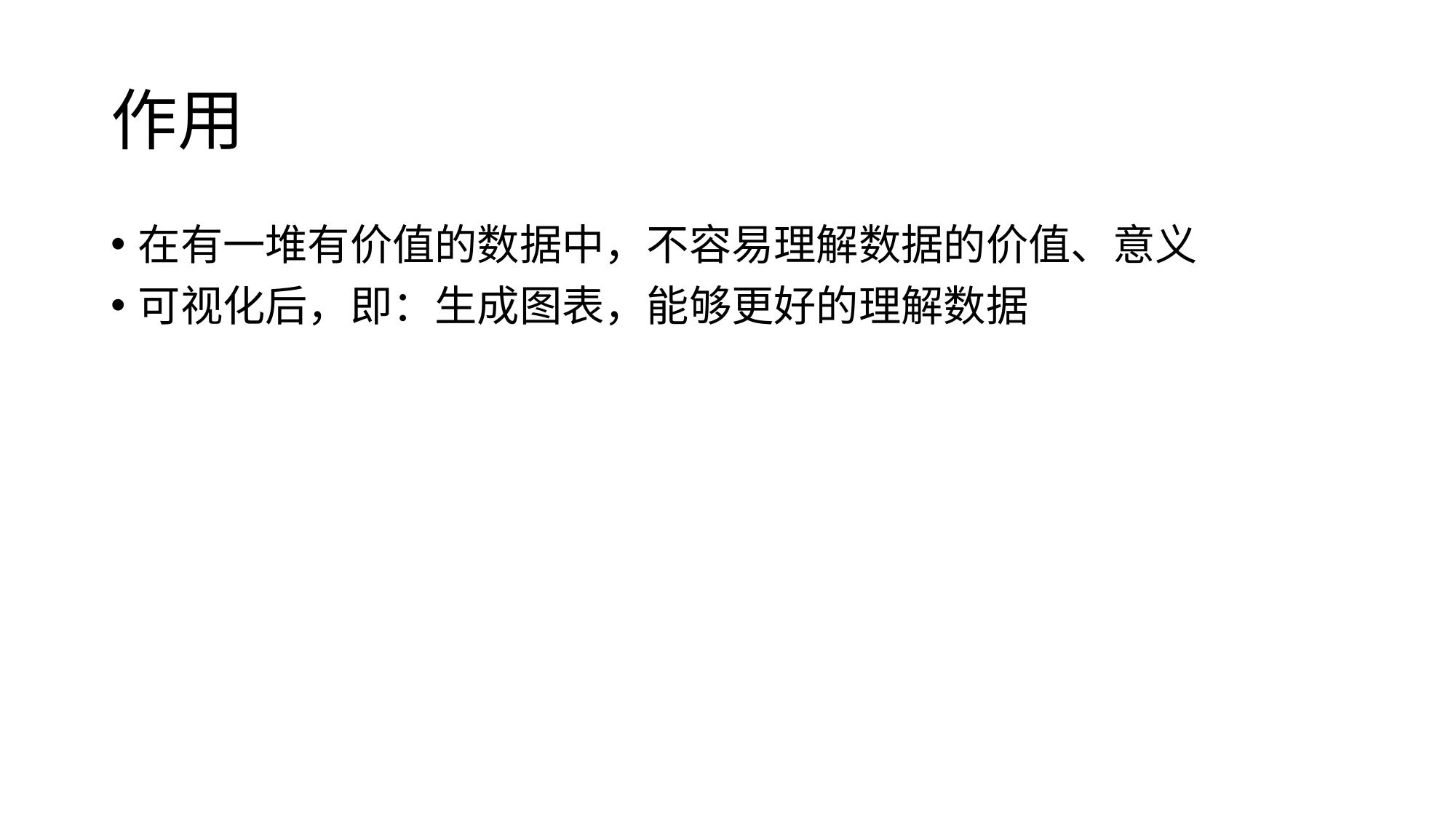

# 作用
在有一堆有价值的数据中，不容易理解数据的价值、意义
可视化后，即：生成图表，能够更好的理解数据